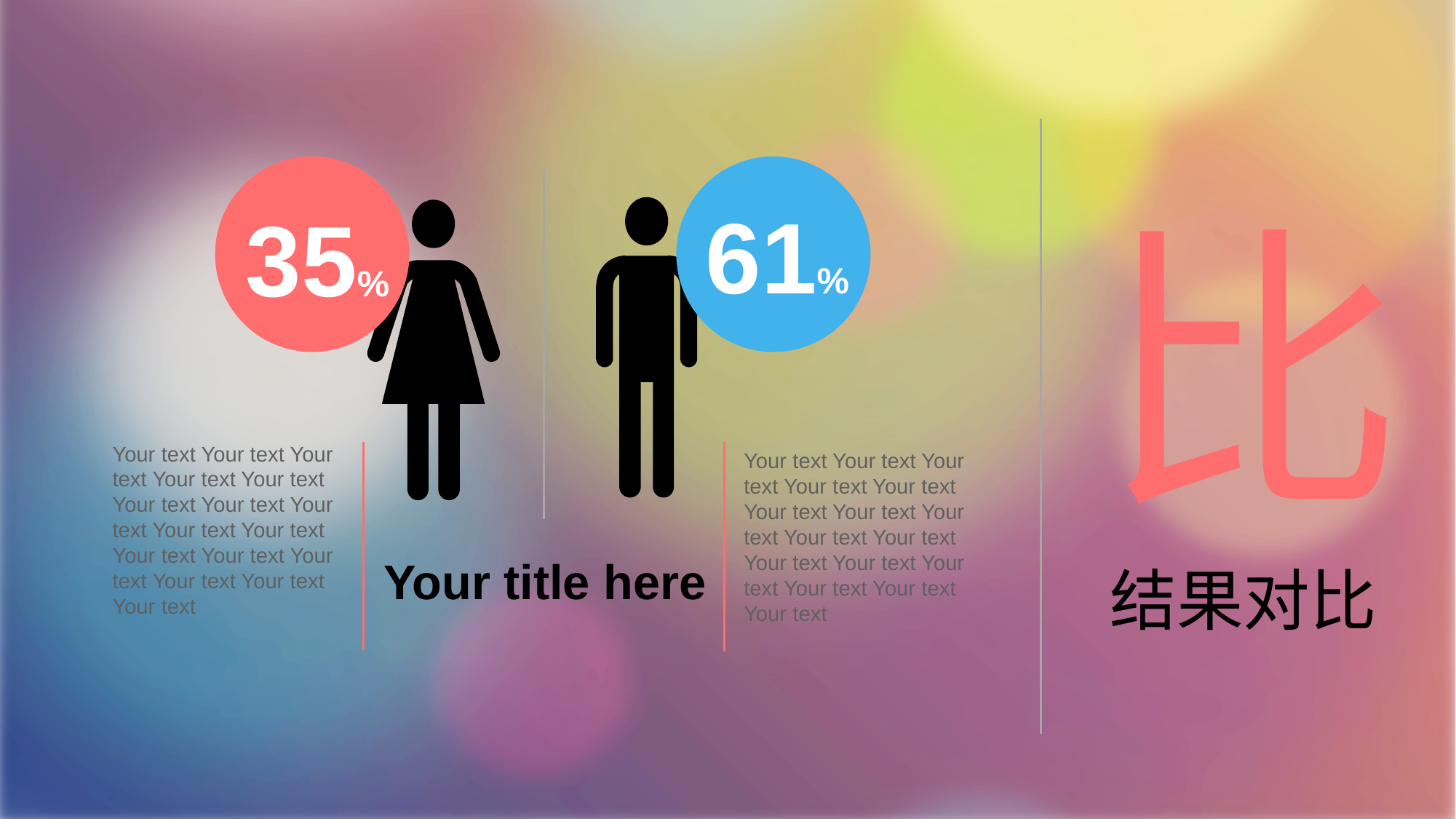

35%

61%
比

Your text Your text Your text Your text Your text Your text Your text Your text Your text Your text Your text Your text Your text Your text Your text Your text
Your text Your text Your text Your text Your text Your text Your text Your text Your text Your text Your text Your text Your text Your text Your text Your text
Your title here
结果对比